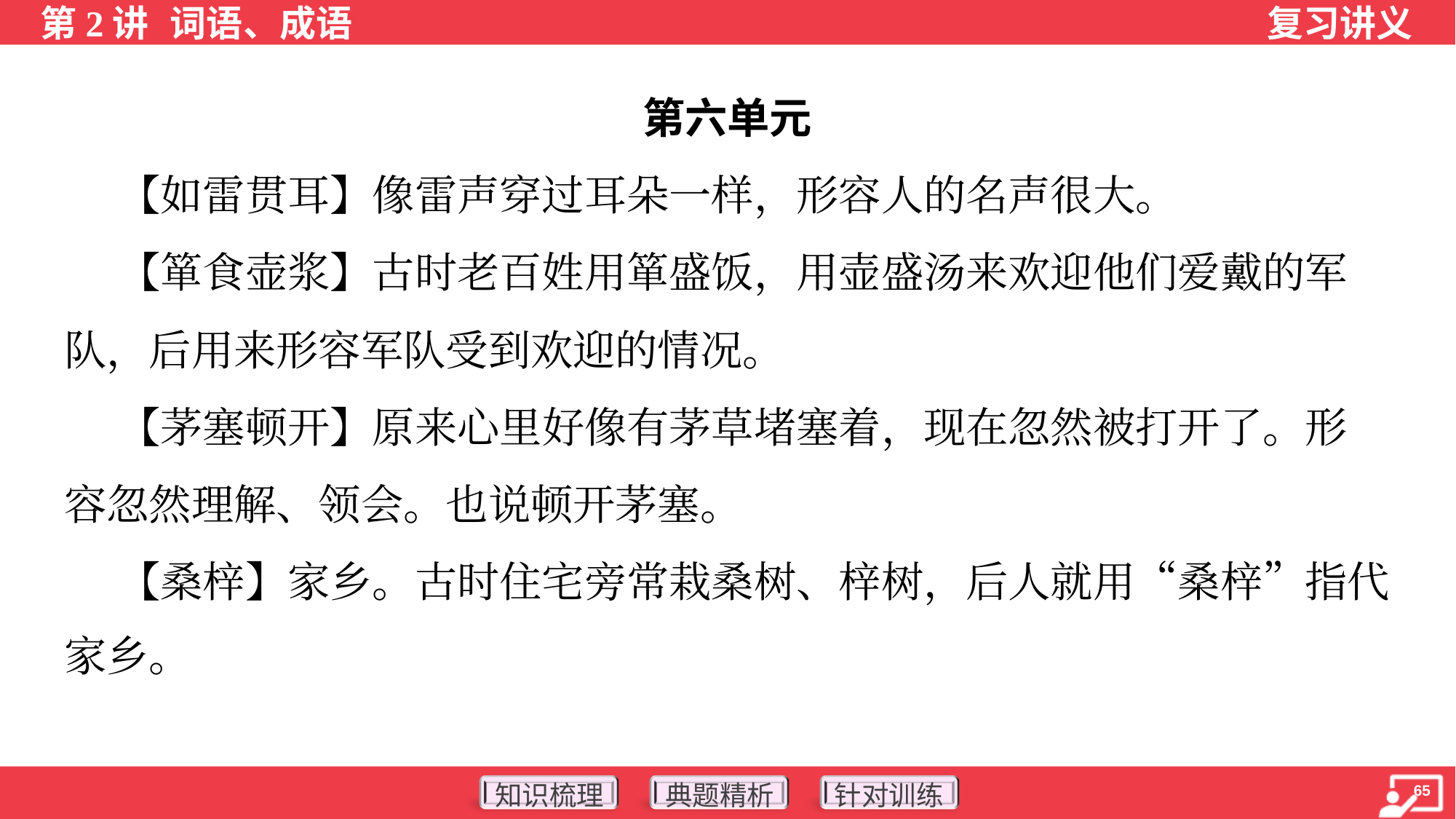

第六单元
    【如雷贯耳】像雷声穿过耳朵一样，形容人的名声很大。
    【箪食壶浆】古时老百姓用箪盛饭，用壶盛汤来欢迎他们爱戴的军
队，后用来形容军队受到欢迎的情况。
    【茅塞顿开】原来心里好像有茅草堵塞着，现在忽然被打开了。形
容忽然理解、领会。也说顿开茅塞。
    【桑梓】家乡。古时住宅旁常栽桑树、梓树，后人就用“桑梓”指代
家乡。